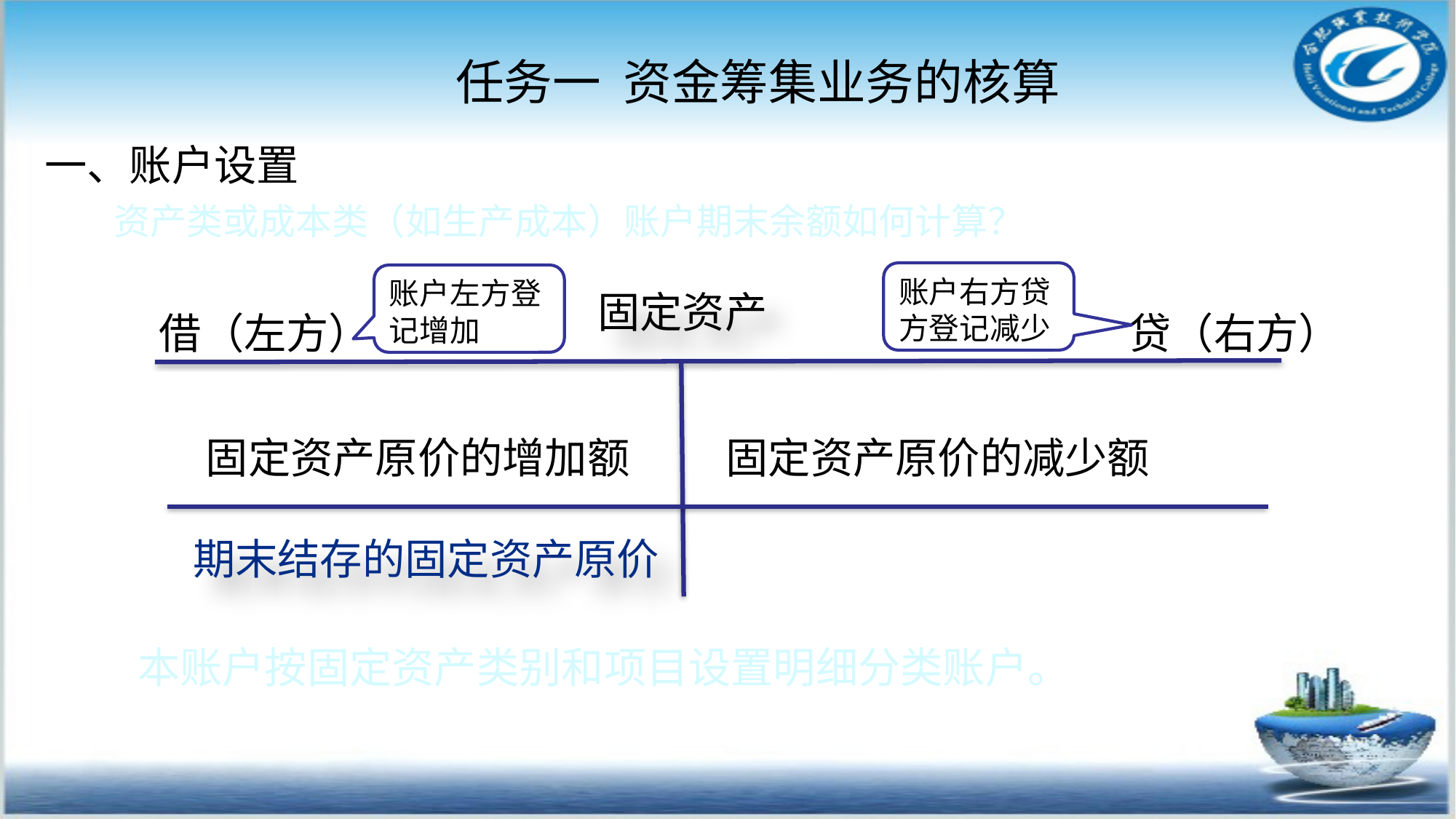

任务一  资金筹集业务的核算
#
一、账户设置
   资产类或成本类（如生产成本）账户期末余额如何计算？
账户右方贷方登记减少
账户左方登记增加
固定资产
借（左方）
贷（右方）
固定资产原价的增加额
固定资产原价的减少额
期末结存的固定资产原价
本账户按固定资产类别和项目设置明细分类账户。